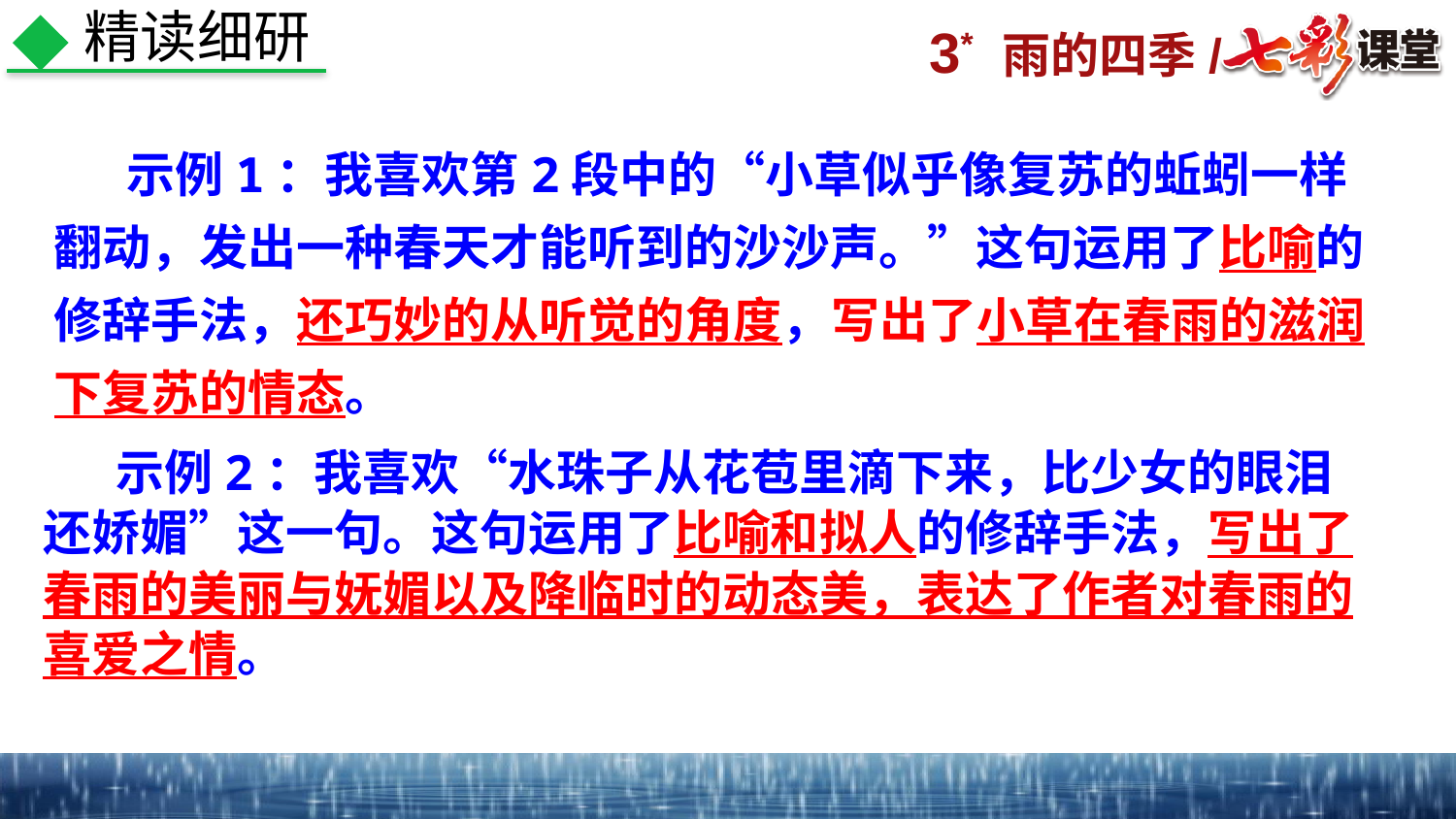

精读细研

示例1：我喜欢第2段中的“小草似乎像复苏的蚯蚓一样翻动，发出一种春天才能听到的沙沙声。”这句运用了比喻的修辞手法，还巧妙的从听觉的角度，写出了小草在春雨的滋润下复苏的情态。
示例2：我喜欢“水珠子从花苞里滴下来，比少女的眼泪还娇媚”这一句。这句运用了比喻和拟人的修辞手法，写出了春雨的美丽与妩媚以及降临时的动态美，表达了作者对春雨的喜爱之情。